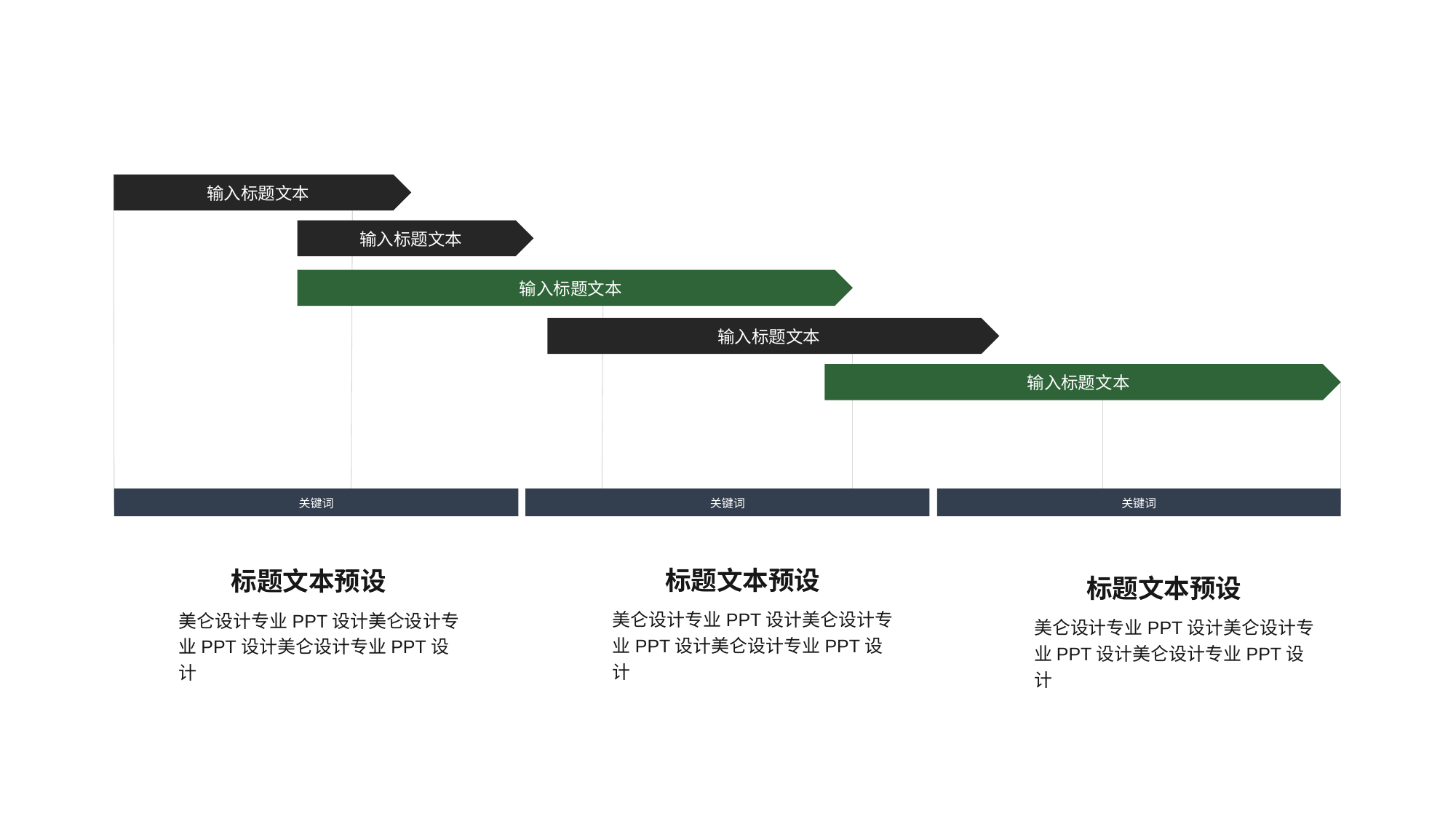

输入标题文本
输入标题文本
输入标题文本
输入标题文本
输入标题文本
关键词
关键词
关键词
标题文本预设
标题文本预设
标题文本预设
美仑设计专业PPT设计美仑设计专业PPT设计美仑设计专业PPT设计
美仑设计专业PPT设计美仑设计专业PPT设计美仑设计专业PPT设计
美仑设计专业PPT设计美仑设计专业PPT设计美仑设计专业PPT设计